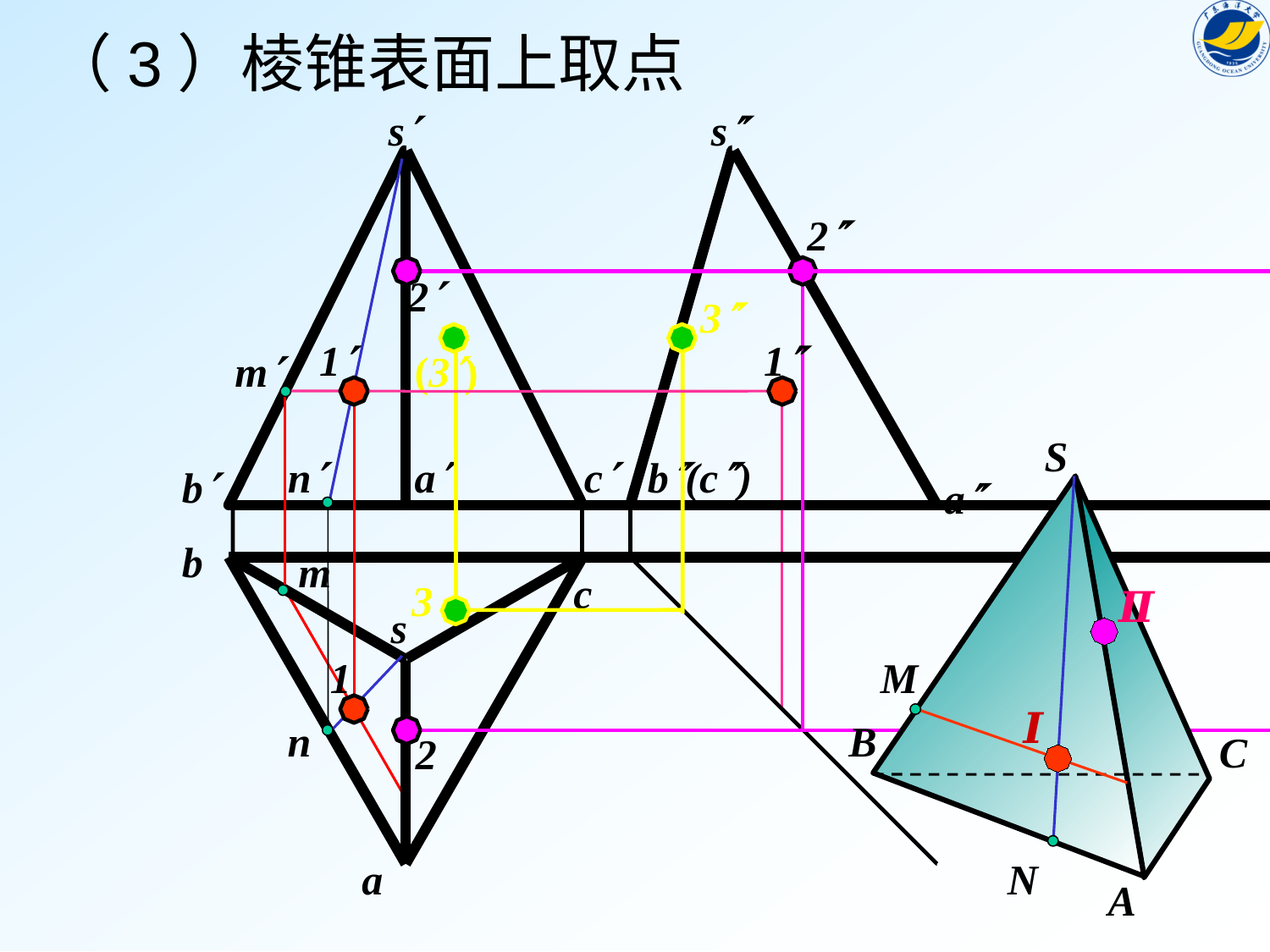

（3）棱锥表面上取点
s′
s″

2″

2′

3″

1′

1″

m′

(3′)

m

1

S
n′
a′
c′
b″
(c″)
b′
a″

N

b
c
3
Ⅱ

s

M

Ⅰ

n
B

2

C
a
A